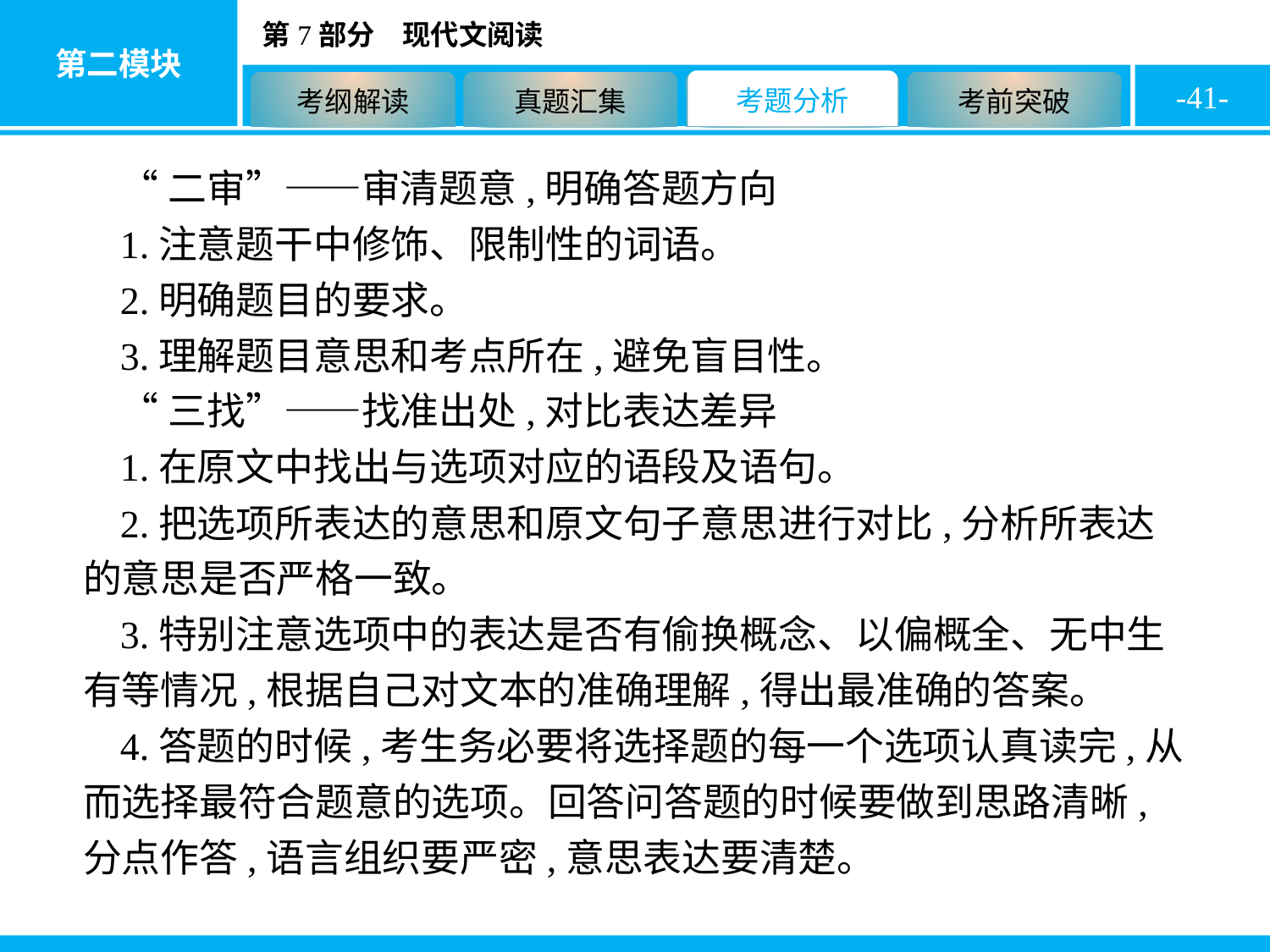

-41-
“二审”——审清题意,明确答题方向
1.注意题干中修饰、限制性的词语。
2.明确题目的要求。
3.理解题目意思和考点所在,避免盲目性。
“三找”——找准出处,对比表达差异
1.在原文中找出与选项对应的语段及语句。
2.把选项所表达的意思和原文句子意思进行对比,分析所表达的意思是否严格一致。
3.特别注意选项中的表达是否有偷换概念、以偏概全、无中生有等情况,根据自己对文本的准确理解,得出最准确的答案。
4.答题的时候,考生务必要将选择题的每一个选项认真读完,从而选择最符合题意的选项。回答问答题的时候要做到思路清晰,分点作答,语言组织要严密,意思表达要清楚。